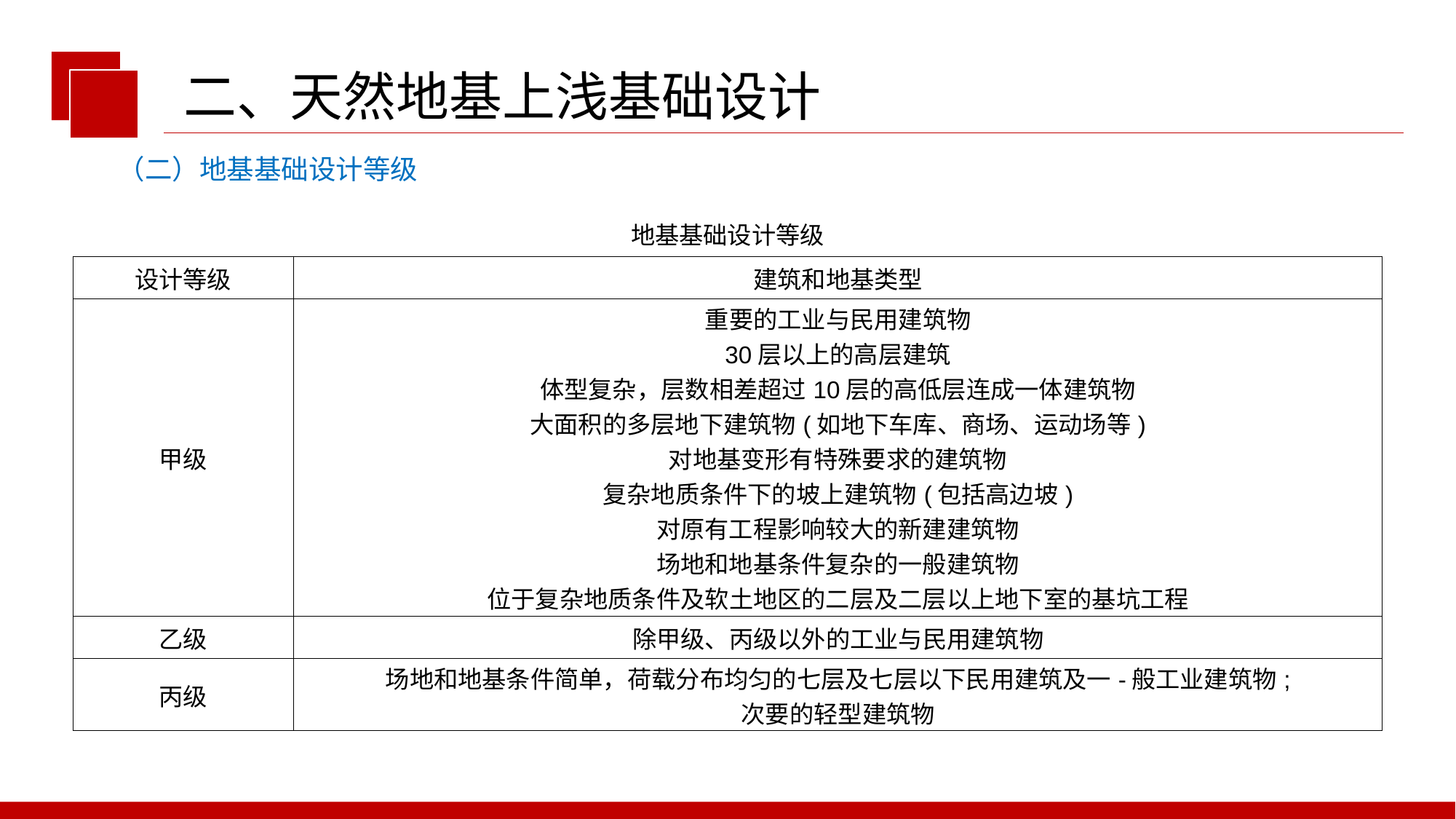

二、天然地基上浅基础设计
（二）地基基础设计等级
| 地基基础设计等级 |  |
| --- | --- |
| 设计等级 | 建筑和地基类型 |
| 甲级 | 重要的工业与民用建筑物 30层以上的高层建筑 体型复杂，层数相差超过10层的高低层连成一体建筑物 大面积的多层地下建筑物(如地下车库、商场、运动场等) 对地基变形有特殊要求的建筑物 复杂地质条件下的坡上建筑物(包括高边坡) 对原有工程影响较大的新建建筑物 场地和地基条件复杂的一般建筑物 位于复杂地质条件及软土地区的二层及二层以上地下室的基坑工程 |
| 乙级 | 除甲级、丙级以外的工业与民用建筑物 |
| 丙级 | 场地和地基条件简单，荷载分布均匀的七层及七层以下民用建筑及一-般工业建筑物; 次要的轻型建筑物 |